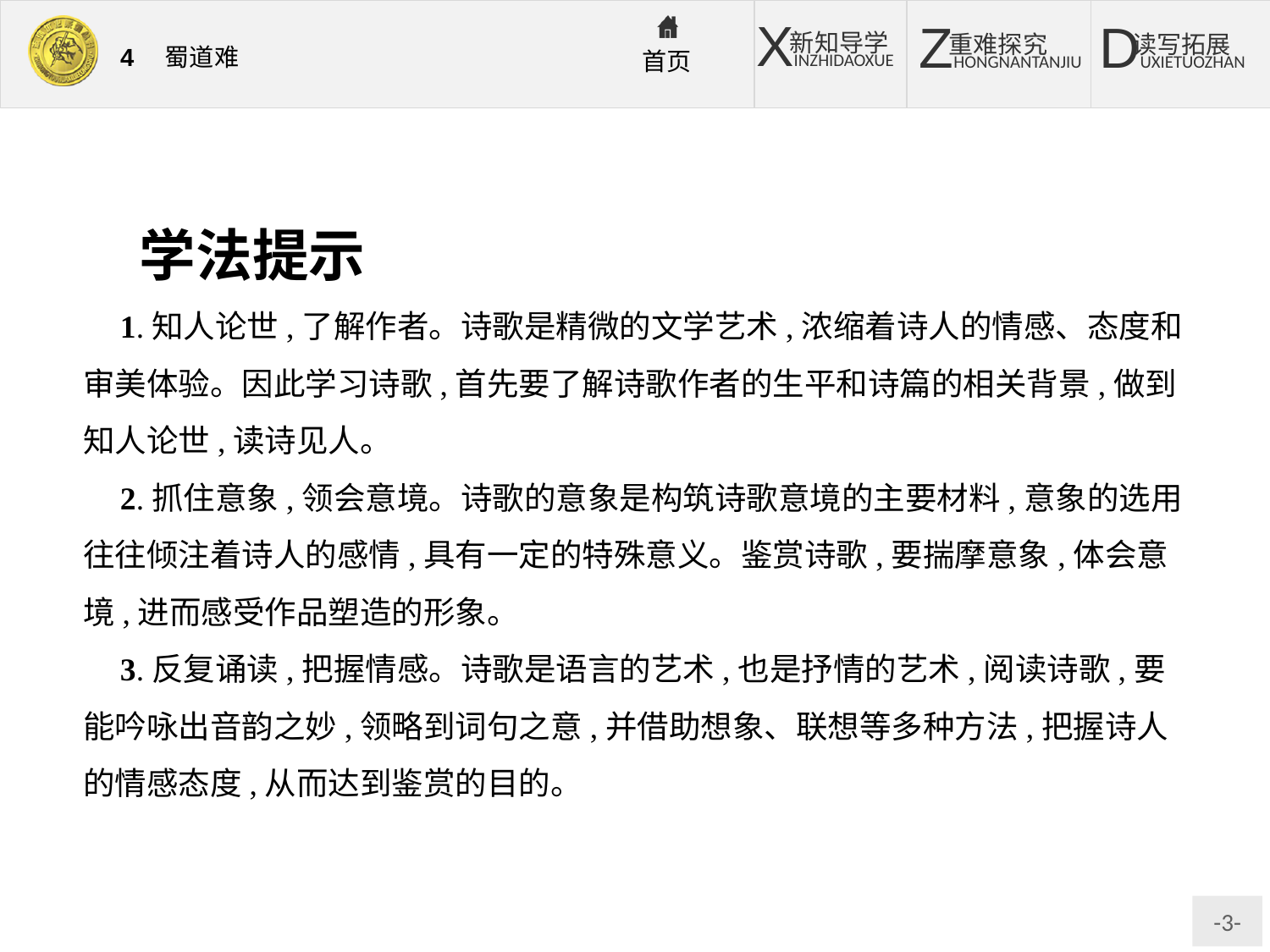

学法提示
1.知人论世,了解作者。诗歌是精微的文学艺术,浓缩着诗人的情感、态度和审美体验。因此学习诗歌,首先要了解诗歌作者的生平和诗篇的相关背景,做到知人论世,读诗见人。
2.抓住意象,领会意境。诗歌的意象是构筑诗歌意境的主要材料,意象的选用往往倾注着诗人的感情,具有一定的特殊意义。鉴赏诗歌,要揣摩意象,体会意境,进而感受作品塑造的形象。
3.反复诵读,把握情感。诗歌是语言的艺术,也是抒情的艺术,阅读诗歌,要能吟咏出音韵之妙,领略到词句之意,并借助想象、联想等多种方法,把握诗人的情感态度,从而达到鉴赏的目的。